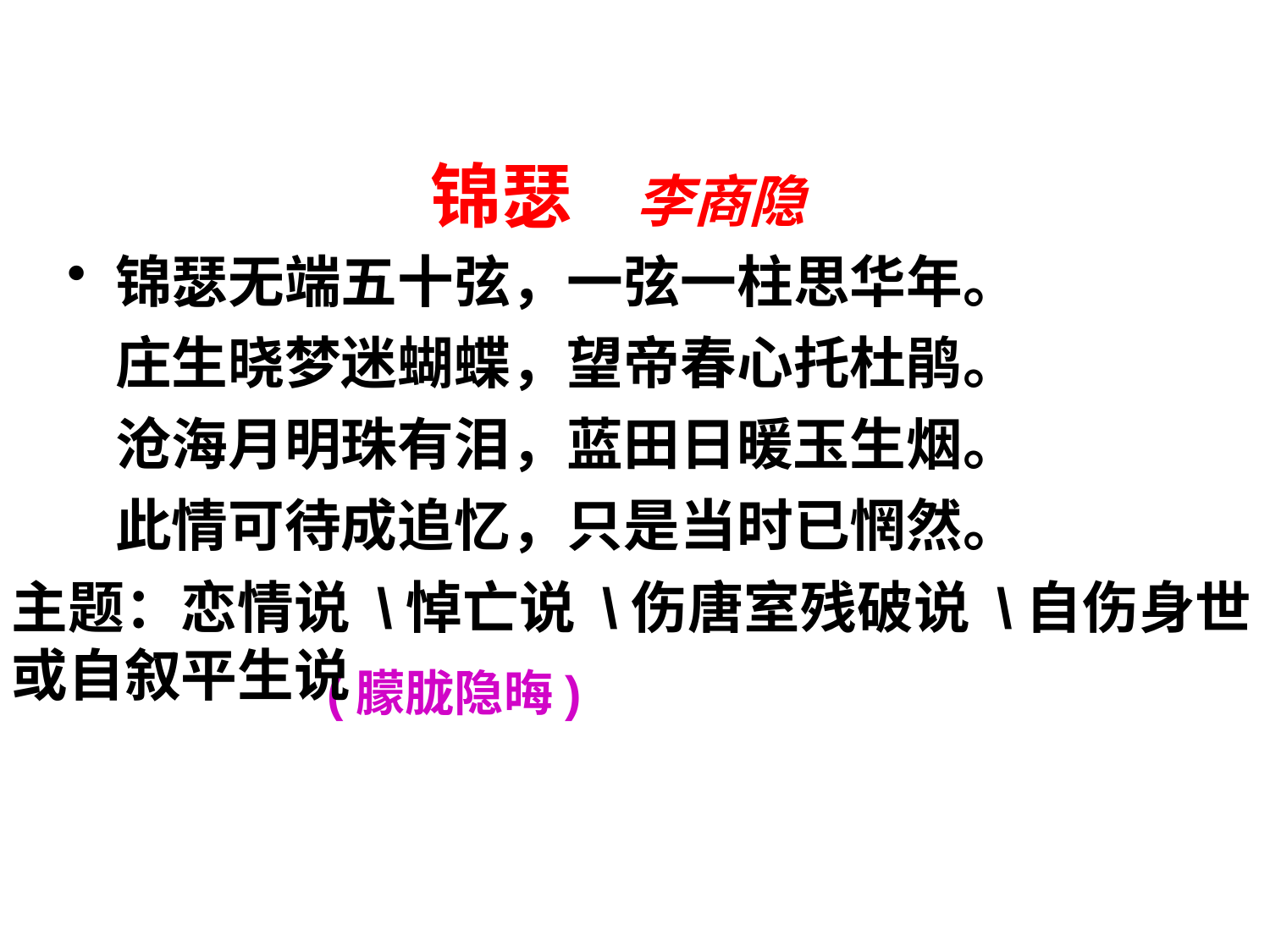

# 锦瑟    李商隐
锦瑟无端五十弦，一弦一柱思华年。
庄生晓梦迷蝴蝶，望帝春心托杜鹃。
沧海月明珠有泪，蓝田日暖玉生烟。
此情可待成追忆，只是当时已惘然。
主题：恋情说 \悼亡说 \伤唐室残破说 \自伤身世或自叙平生说

(朦胧隐晦)